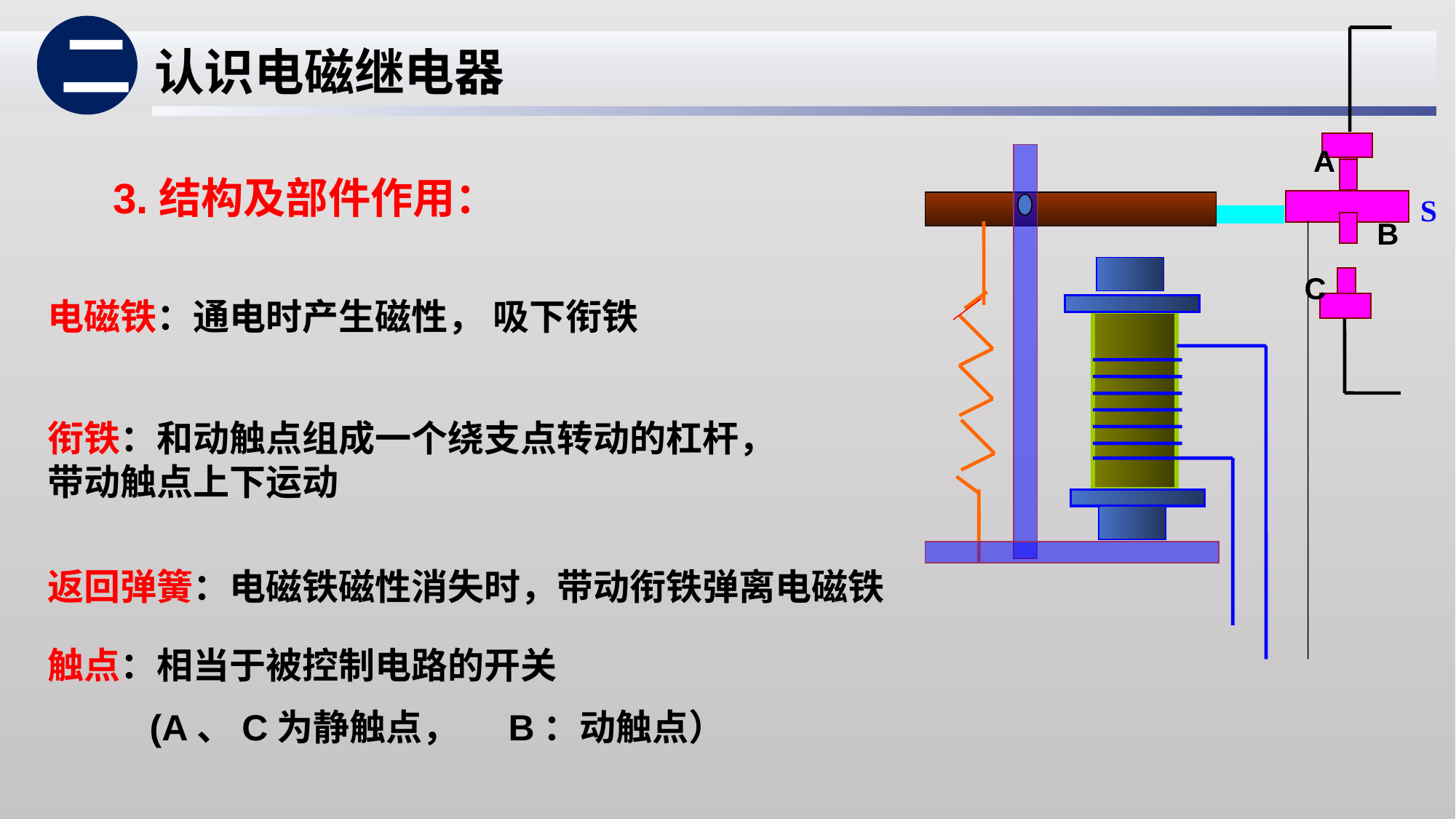

二

认识电磁继电器

S

A
3.结构及部件作用：
B
C

电磁铁：通电时产生磁性， 吸下衔铁
衔铁：和动触点组成一个绕支点转动的杠杆，带动触点上下运动
返回弹簧：电磁铁磁性消失时，带动衔铁弹离电磁铁
触点：相当于被控制电路的开关
          (A、C为静触点，     B：动触点）